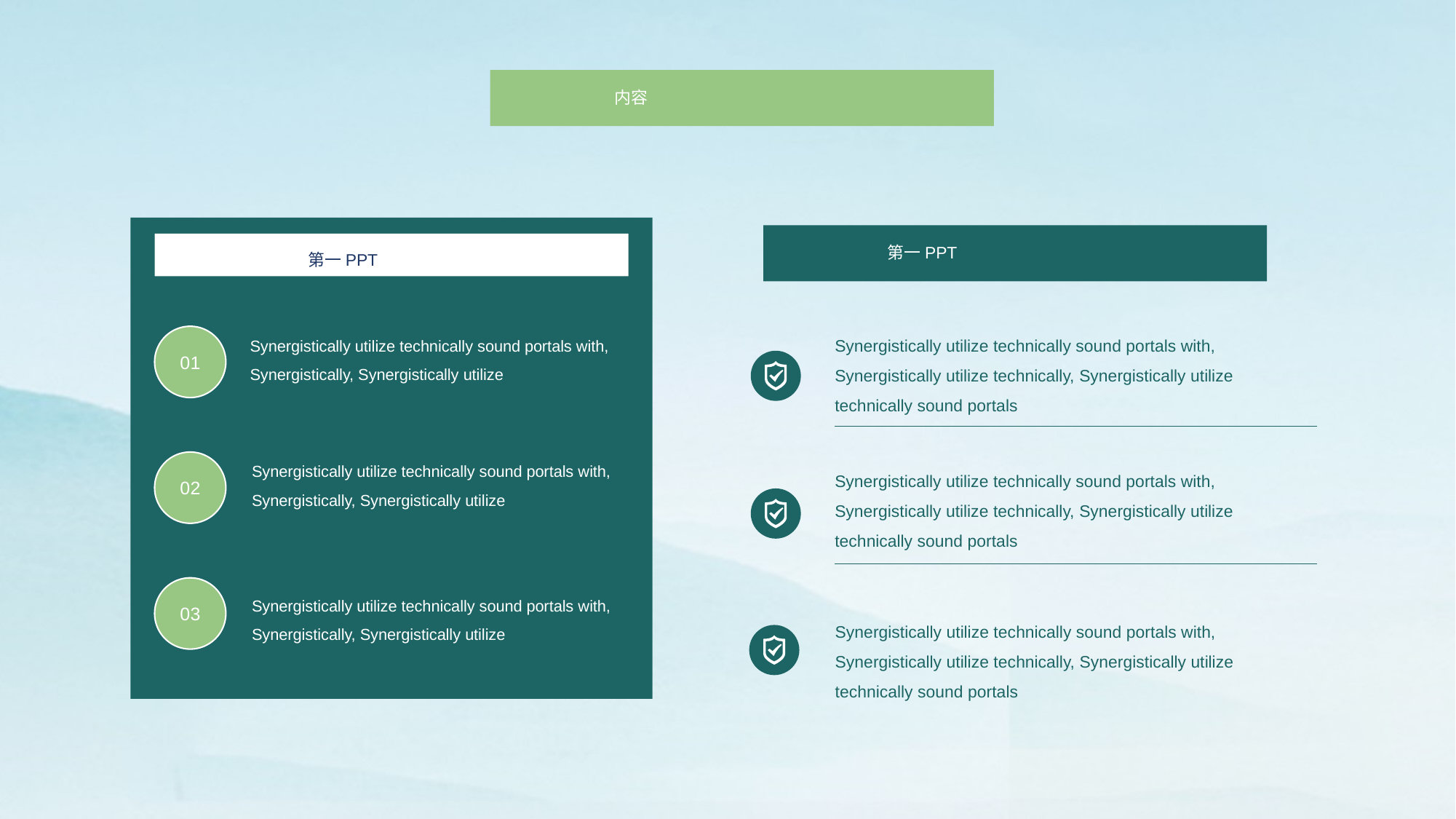

内容

第一PPT

第一PPT
Synergistically utilize technically sound portals with, Synergistically utilize technically, Synergistically utilize technically sound portals
0 1
Synergistically utilize technically sound portals with, Synergistically, Synergistically utilize

0 2
Synergistically utilize technically sound portals with, Synergistically, Synergistically utilize
Synergistically utilize technically sound portals with, Synergistically utilize technically, Synergistically utilize technically sound portals

0 3
Synergistically utilize technically sound portals with, Synergistically, Synergistically utilize
Synergistically utilize technically sound portals with, Synergistically utilize technically, Synergistically utilize technically sound portals